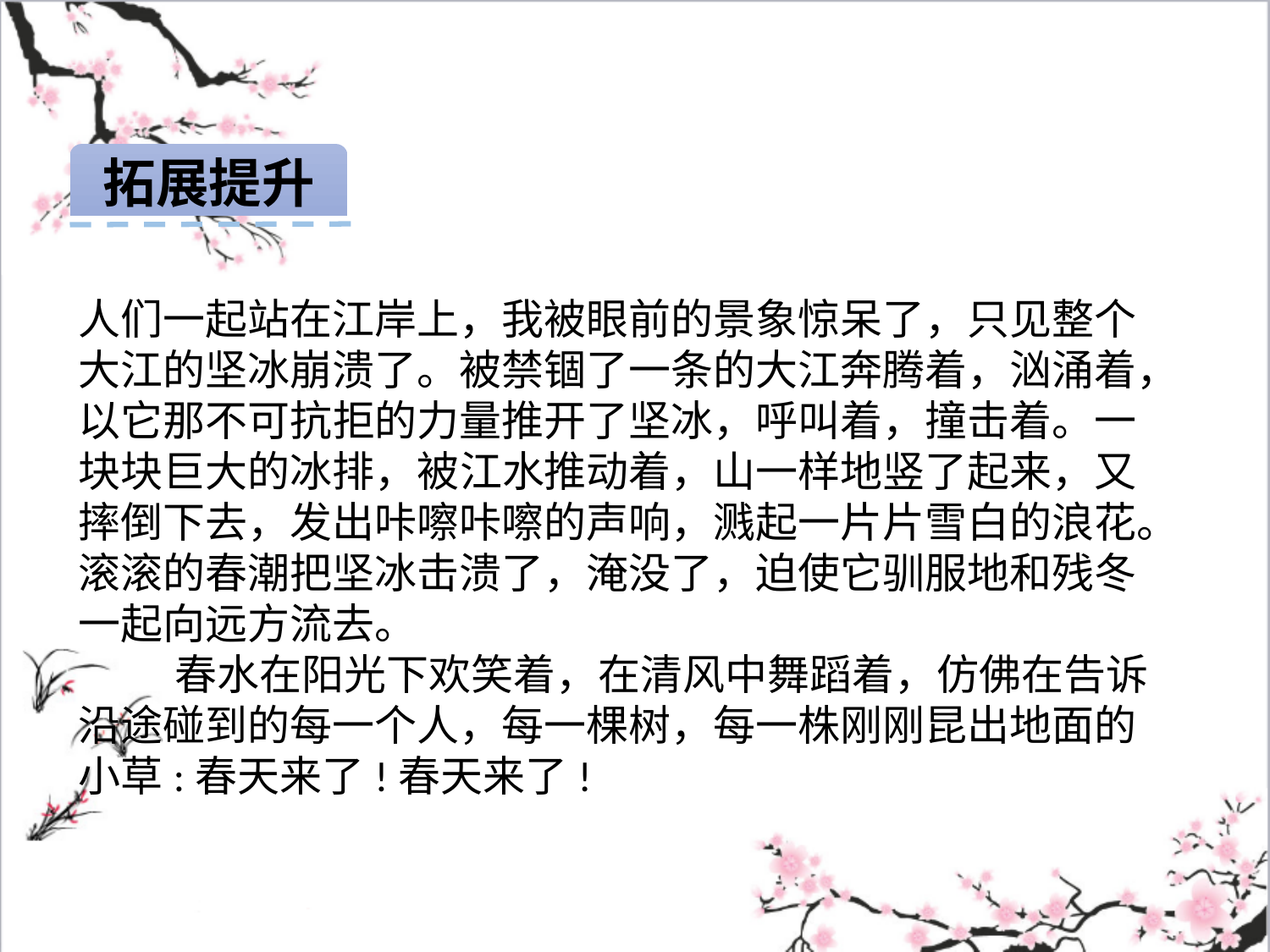

拓展提升
人们一起站在江岸上，我被眼前的景象惊呆了，只见整个大江的坚冰崩溃了。被禁锢了一条的大江奔腾着，汹涌着，以它那不可抗拒的力量推开了坚冰，呼叫着，撞击着。一块块巨大的冰排，被江水推动着，山一样地竖了起来，又摔倒下去，发出咔嚓咔嚓的声响，溅起一片片雪白的浪花。滚滚的春潮把坚冰击溃了，淹没了，迫使它驯服地和残冬一起向远方流去。
         春水在阳光下欢笑着，在清风中舞蹈着，仿佛在告诉沿途碰到的每一个人，每一棵树，每一株刚刚昆出地面的小草:春天来了!春天来了!